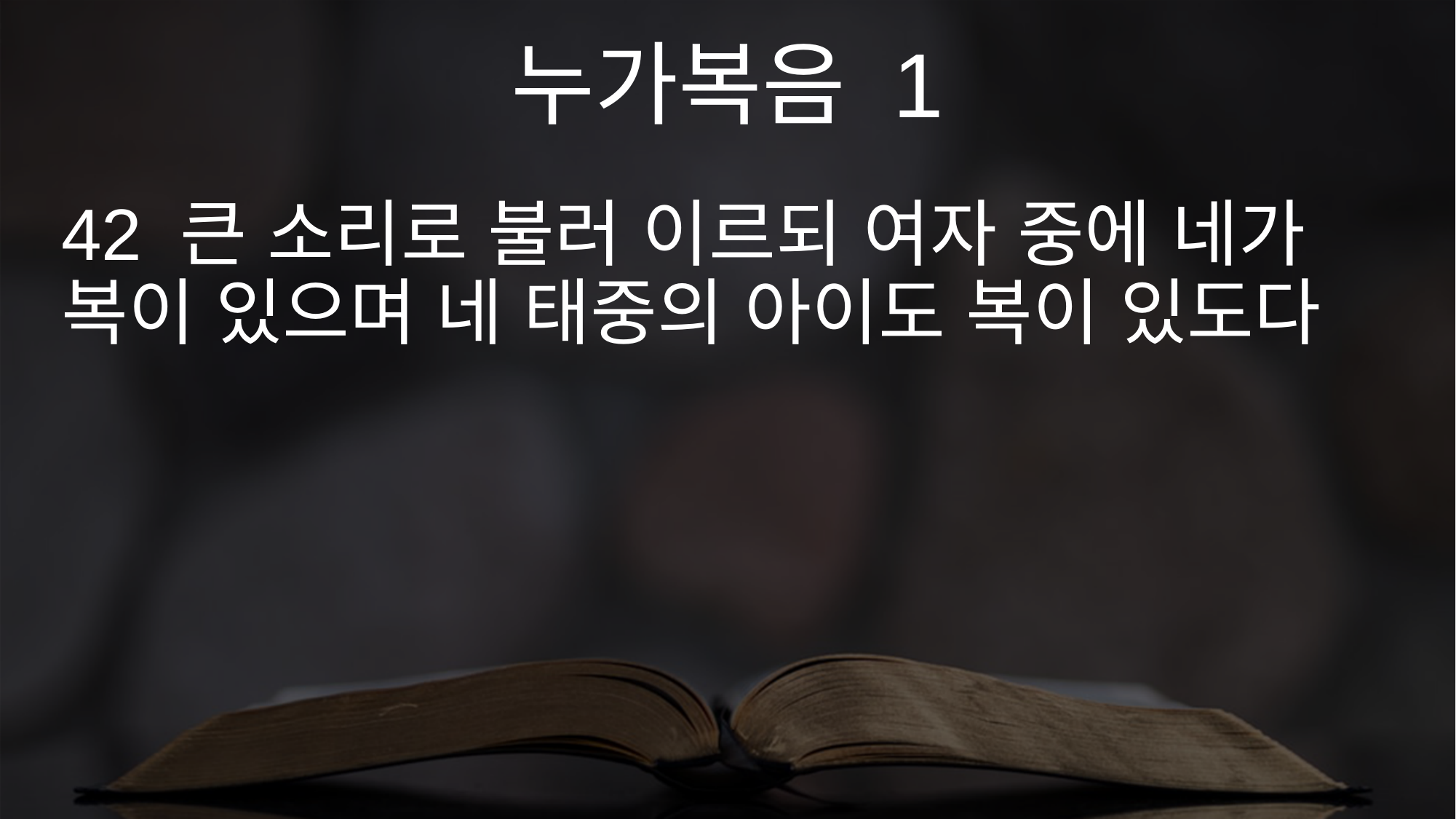

누가복음 1
42 큰 소리로 불러 이르되 여자 중에 네가 복이 있으며 네 태중의 아이도 복이 있도다